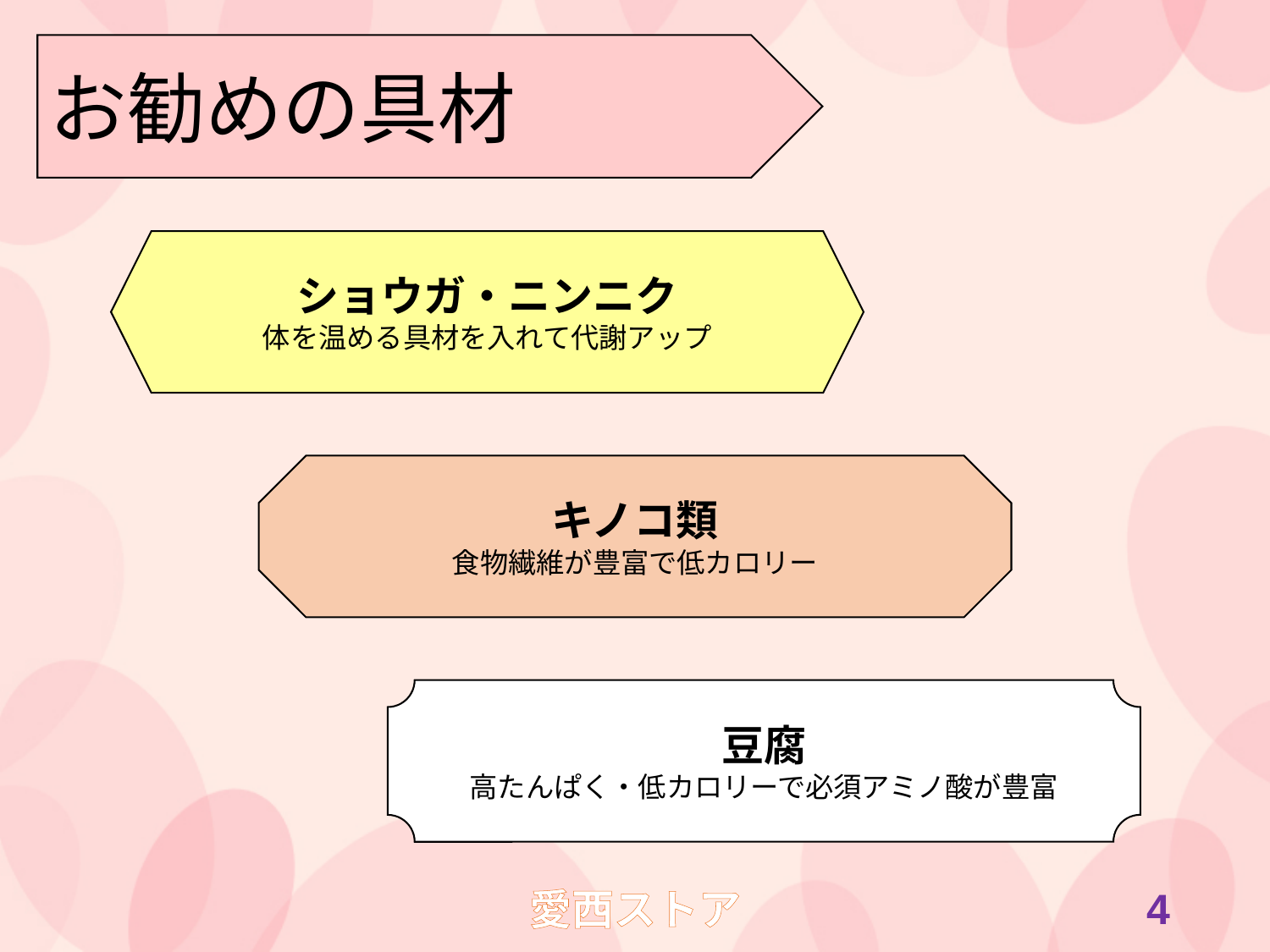

お勧めの具材
ショウガ・ニンニク
体を温める具材を入れて代謝アップ
キノコ類
食物繊維が豊富で低カロリー
豆腐
高たんぱく・低カロリーで必須アミノ酸が豊富
4